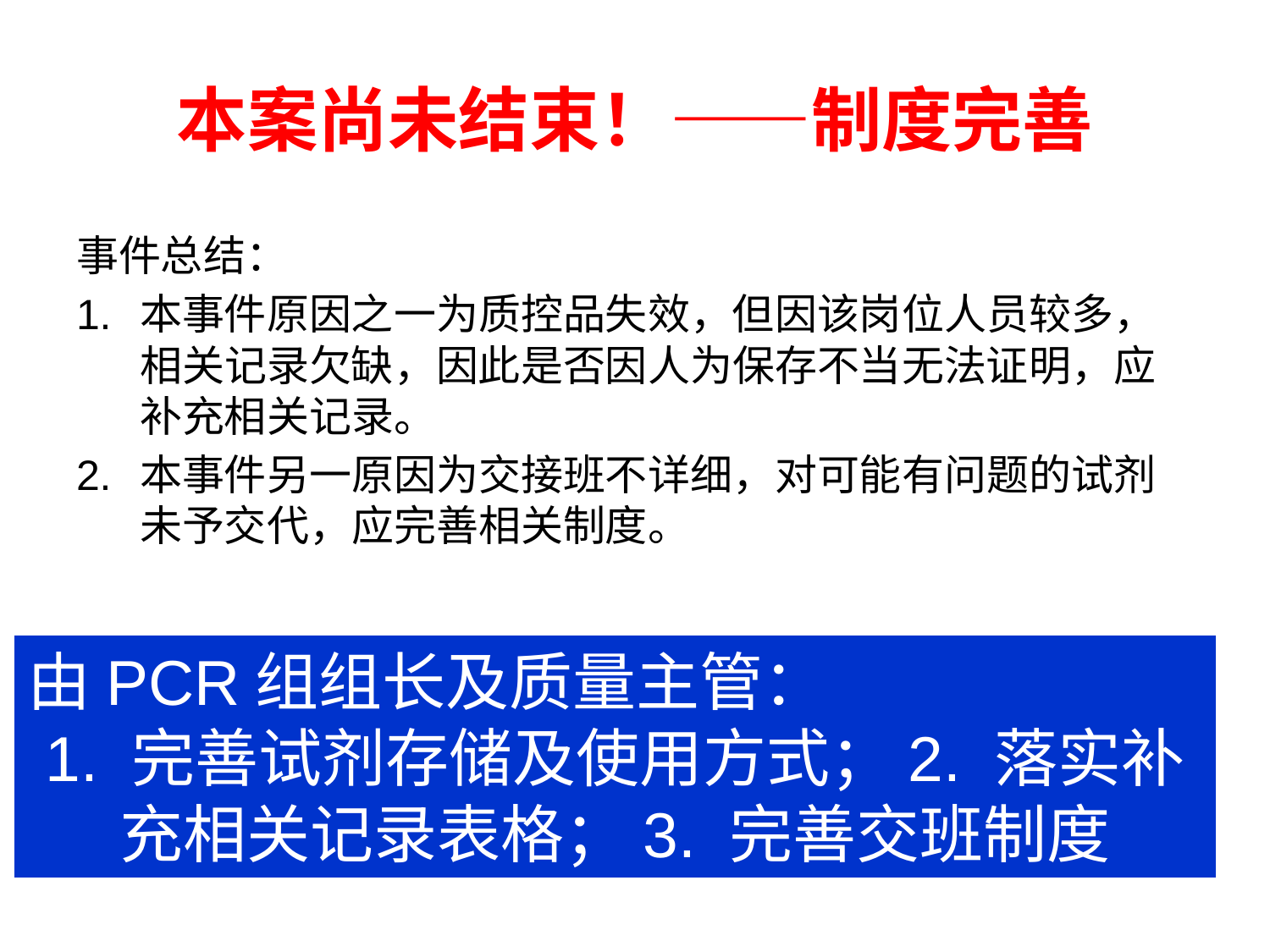

# 本案尚未结束！——制度完善
事件总结：
本事件原因之一为质控品失效，但因该岗位人员较多，相关记录欠缺，因此是否因人为保存不当无法证明，应补充相关记录。
本事件另一原因为交接班不详细，对可能有问题的试剂未予交代，应完善相关制度。

由PCR组组长及质量主管：
1. 完善试剂存储及使用方式；2. 落实补充相关记录表格；3. 完善交班制度